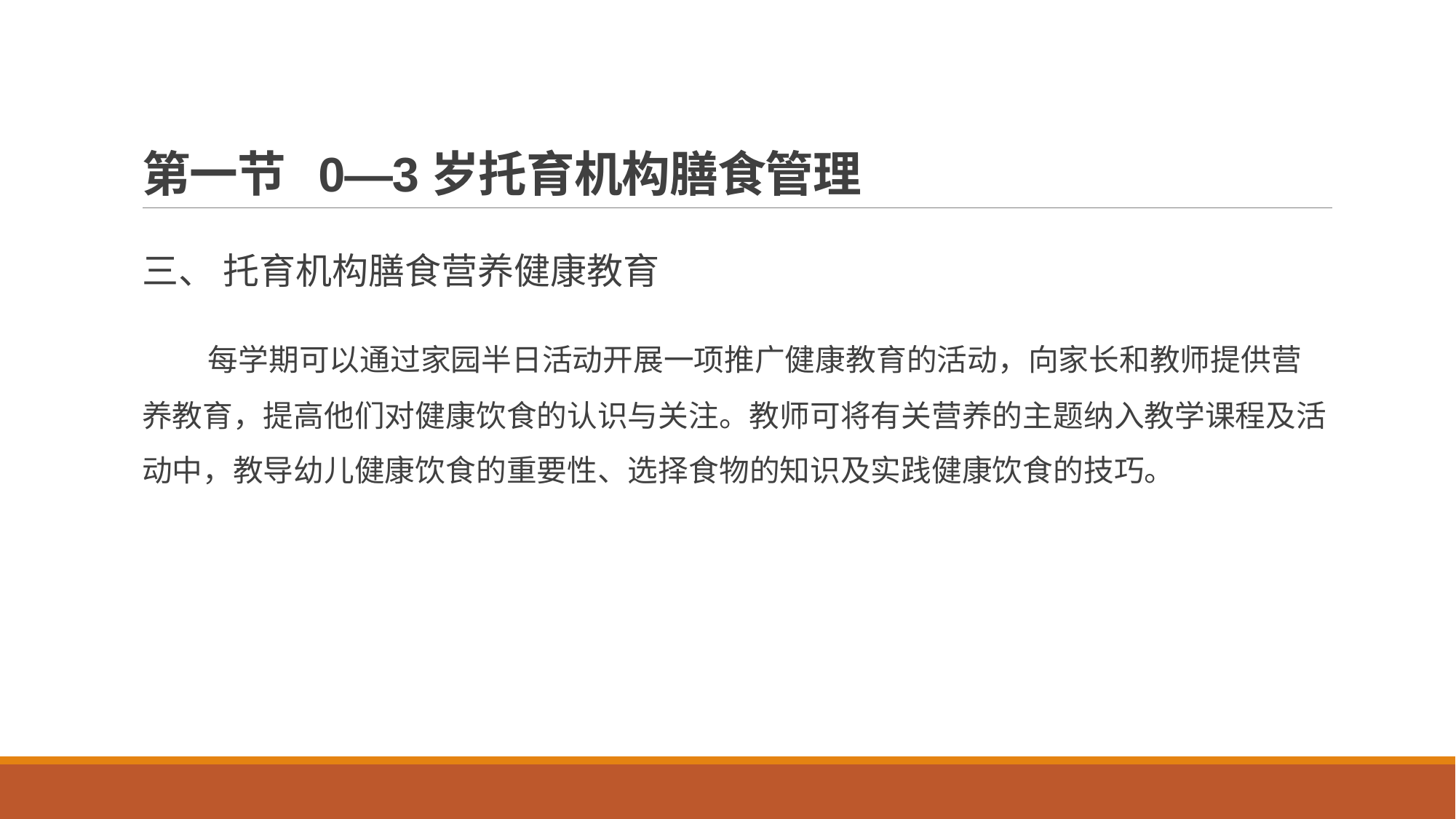

# 第一节  0—3岁托育机构膳食管理
三、 托育机构膳食营养健康教育
       每学期可以通过家园半日活动开展一项推广健康教育的活动，向家长和教师提供营养教育，提高他们对健康饮食的认识与关注。教师可将有关营养的主题纳入教学课程及活动中，教导幼儿健康饮食的重要性、选择食物的知识及实践健康饮食的技巧。